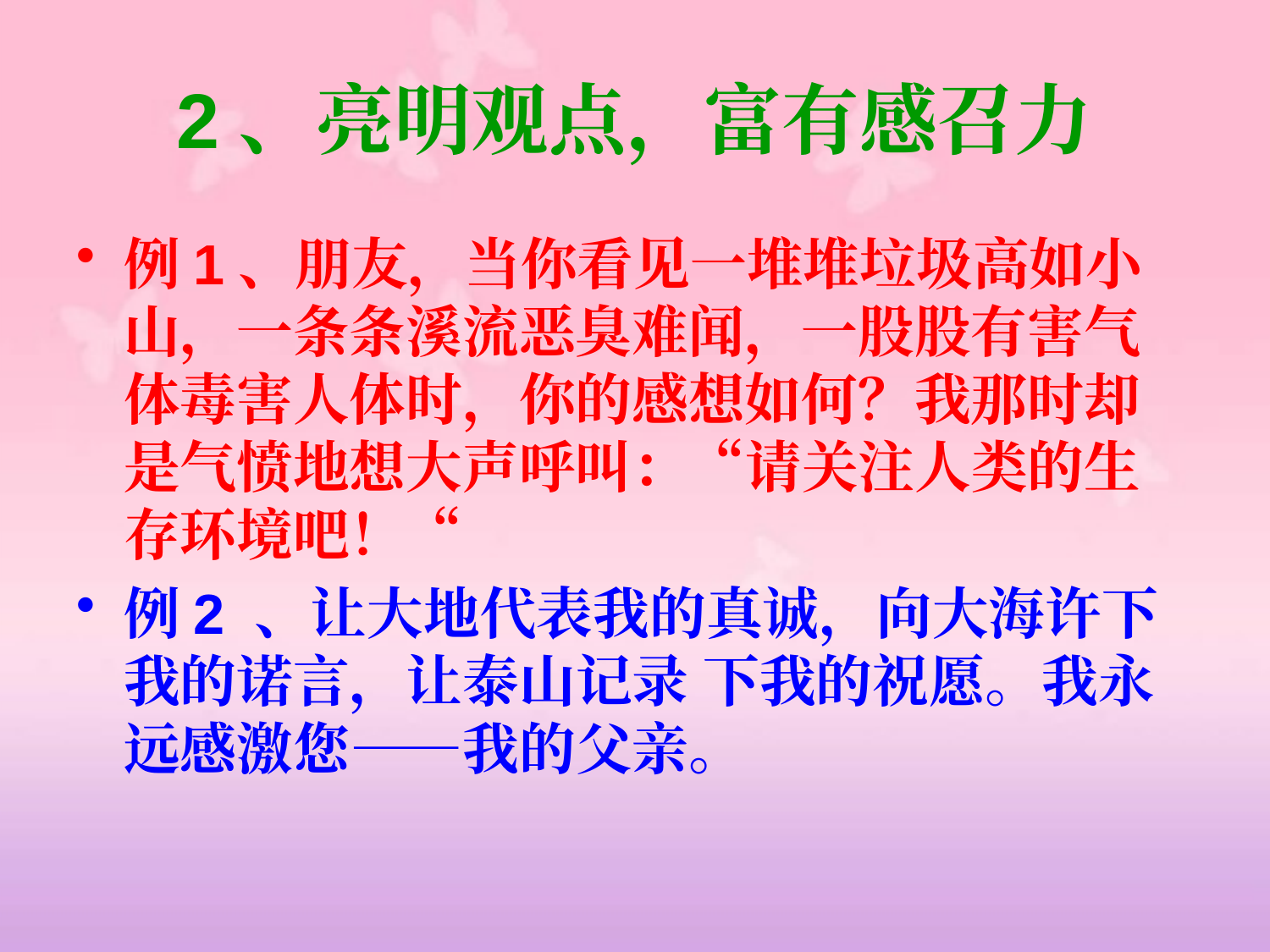

# 2、亮明观点，富有感召力
例1、朋友，当你看见一堆堆垃圾高如小山，一条条溪流恶臭难闻，一股股有害气体毒害人体时，你的感想如何？我那时却是气愤地想大声呼叫：“请关注人类的生存环境吧！“
例2 、让大地代表我的真诚，向大海许下我的诺言，让泰山记录 下我的祝愿。我永远感激您——我的父亲。